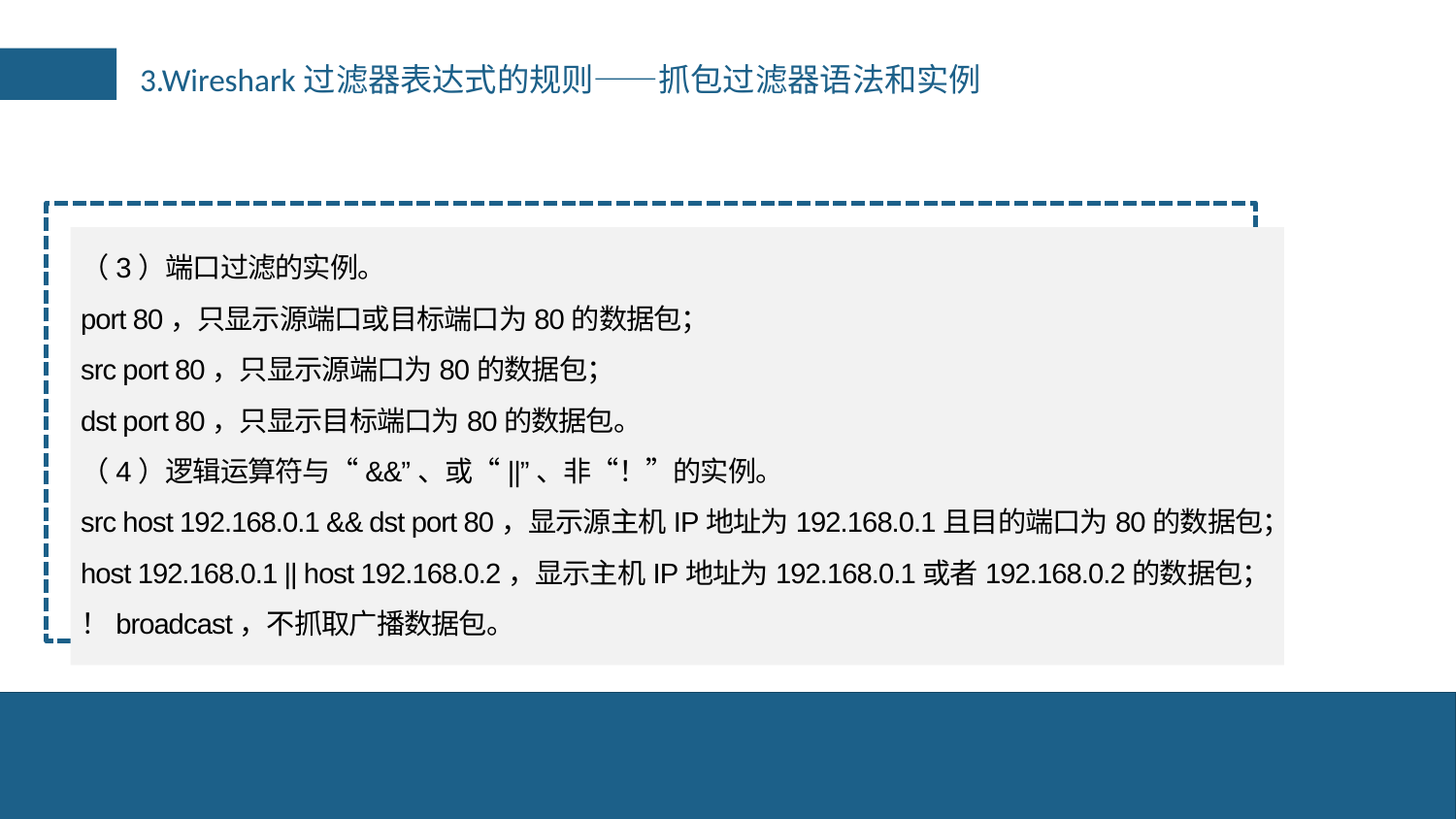

3.Wireshark过滤器表达式的规则——抓包过滤器语法和实例

（3）端口过滤的实例。
port 80，只显示源端口或目标端口为80的数据包；
src port 80，只显示源端口为80的数据包；
dst port 80，只显示目标端口为80的数据包。
（4）逻辑运算符与“&&”、或“||”、非“！”的实例。
src host 192.168.0.1 && dst port 80，显示源主机IP地址为192.168.0.1且目的端口为80的数据包；
host 192.168.0.1 || host 192.168.0.2，显示主机IP地址为192.168.0.1或者192.168.0.2的数据包；
！broadcast，不抓取广播数据包。